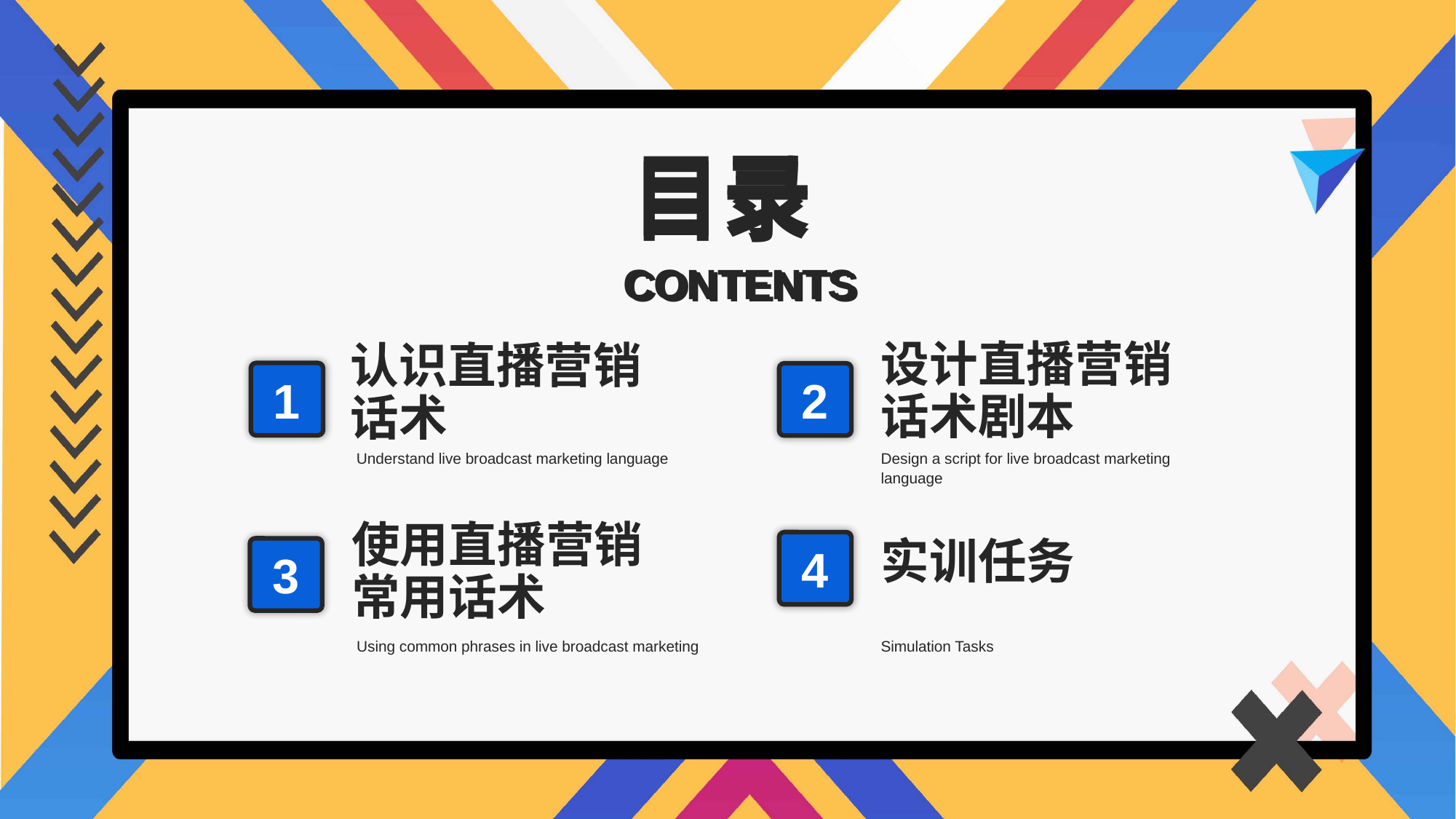

目录
目录
CONTENTS
CONTENTS
设计直播营销话术剧本
认识直播营销话术
1
2
Understand live broadcast marketing language
Design a script for live broadcast marketing language
使用直播营销常用话术
4
实训任务
3
Using common phrases in live broadcast marketing
Simulation Tasks